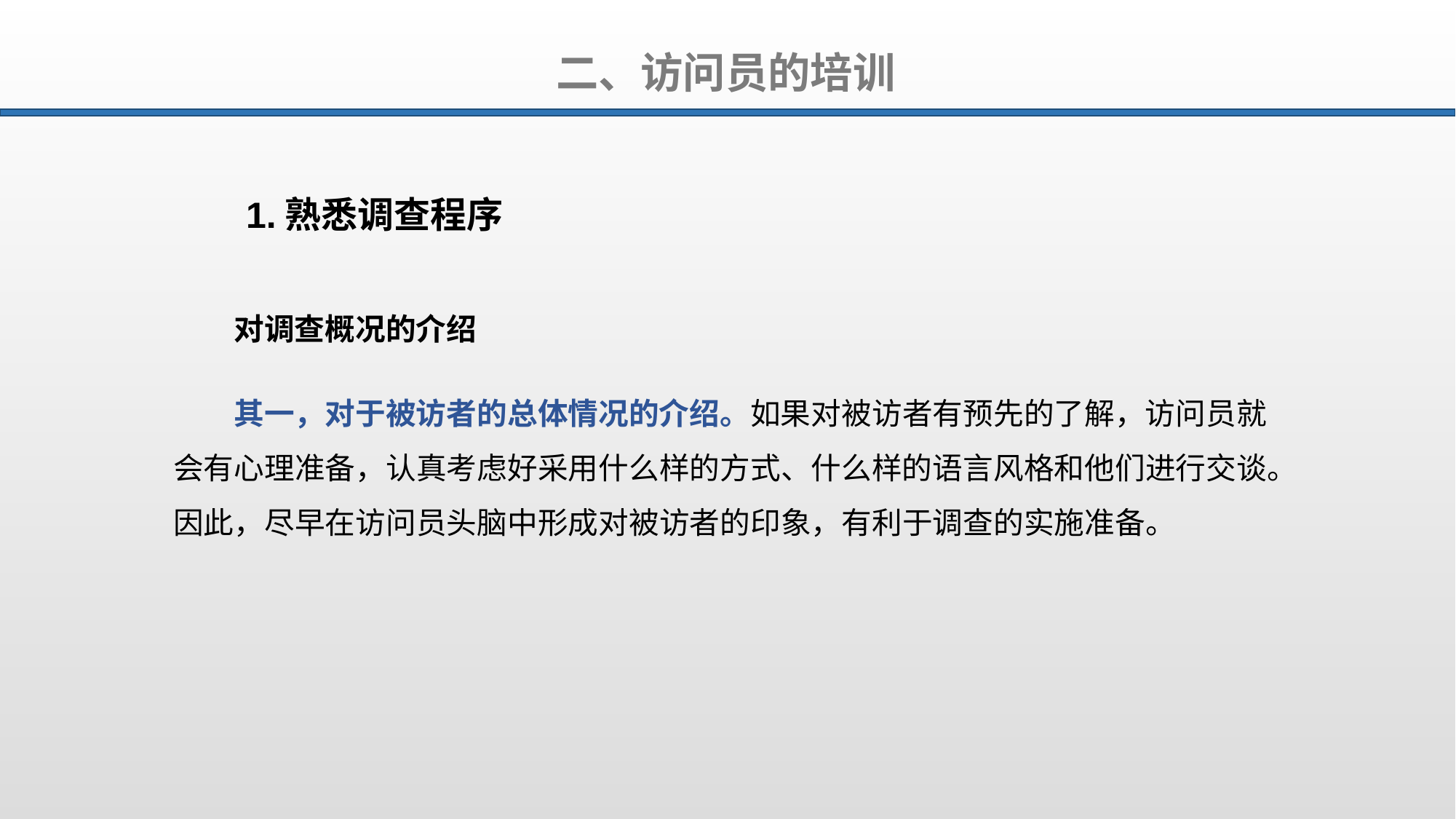

二、访问员的培训

1.熟悉调查程序
对调查概况的介绍
其一，对于被访者的总体情况的介绍。如果对被访者有预先的了解，访问员就会有心理准备，认真考虑好采用什么样的方式、什么样的语言风格和他们进行交谈。因此，尽早在访问员头脑中形成对被访者的印象，有利于调查的实施准备。